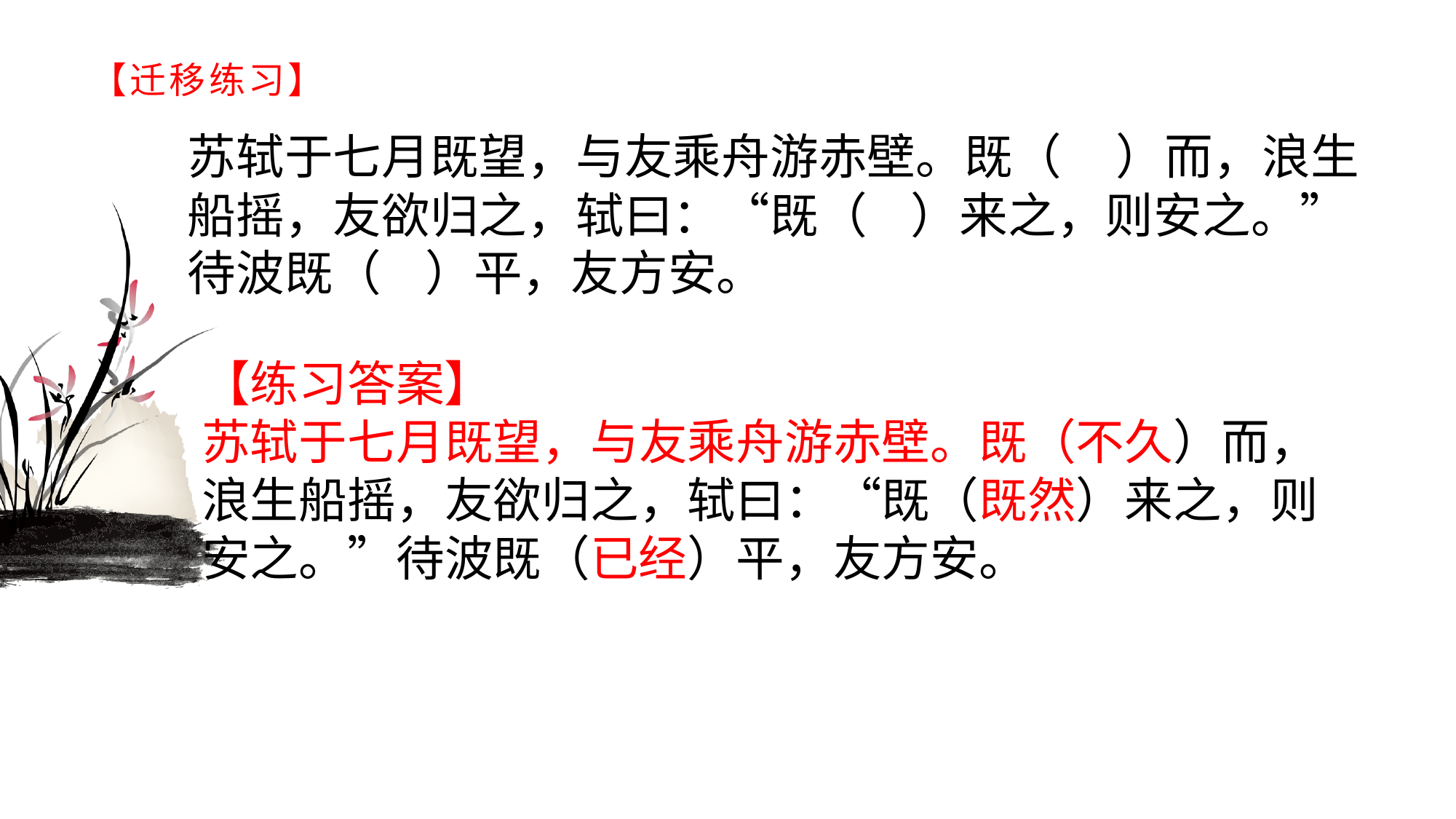

# 【迁移练习】
苏轼于七月既望，与友乘舟游赤壁。既（     ）而，浪生船摇，友欲归之，轼曰：“既（    ）来之，则安之。”待波既（    ）平，友方安。
【练习答案】苏轼于七月既望，与友乘舟游赤壁。既（不久）而，浪生船摇，友欲归之，轼曰：“既（既然）来之，则安之。”待波既（已经）平，友方安。